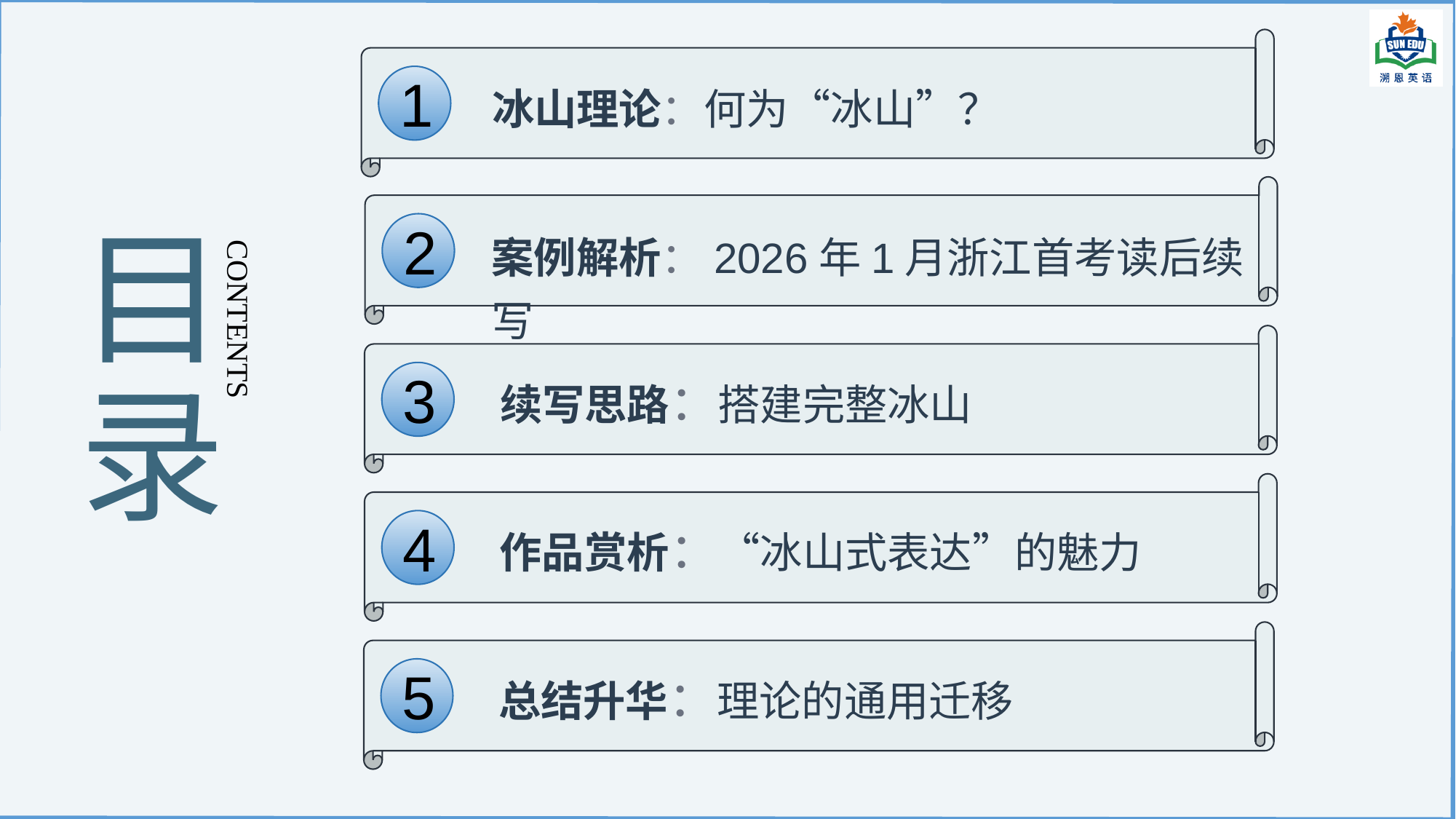

1
冰山理论：何为“冰山”？

2
案例解析：2026年1月浙江首考读后续写
目
录

3
续写思路：搭建完整冰山
contents

4
作品赏析：“冰山式表达”的魅力

5
总结升华：理论的通用迁移